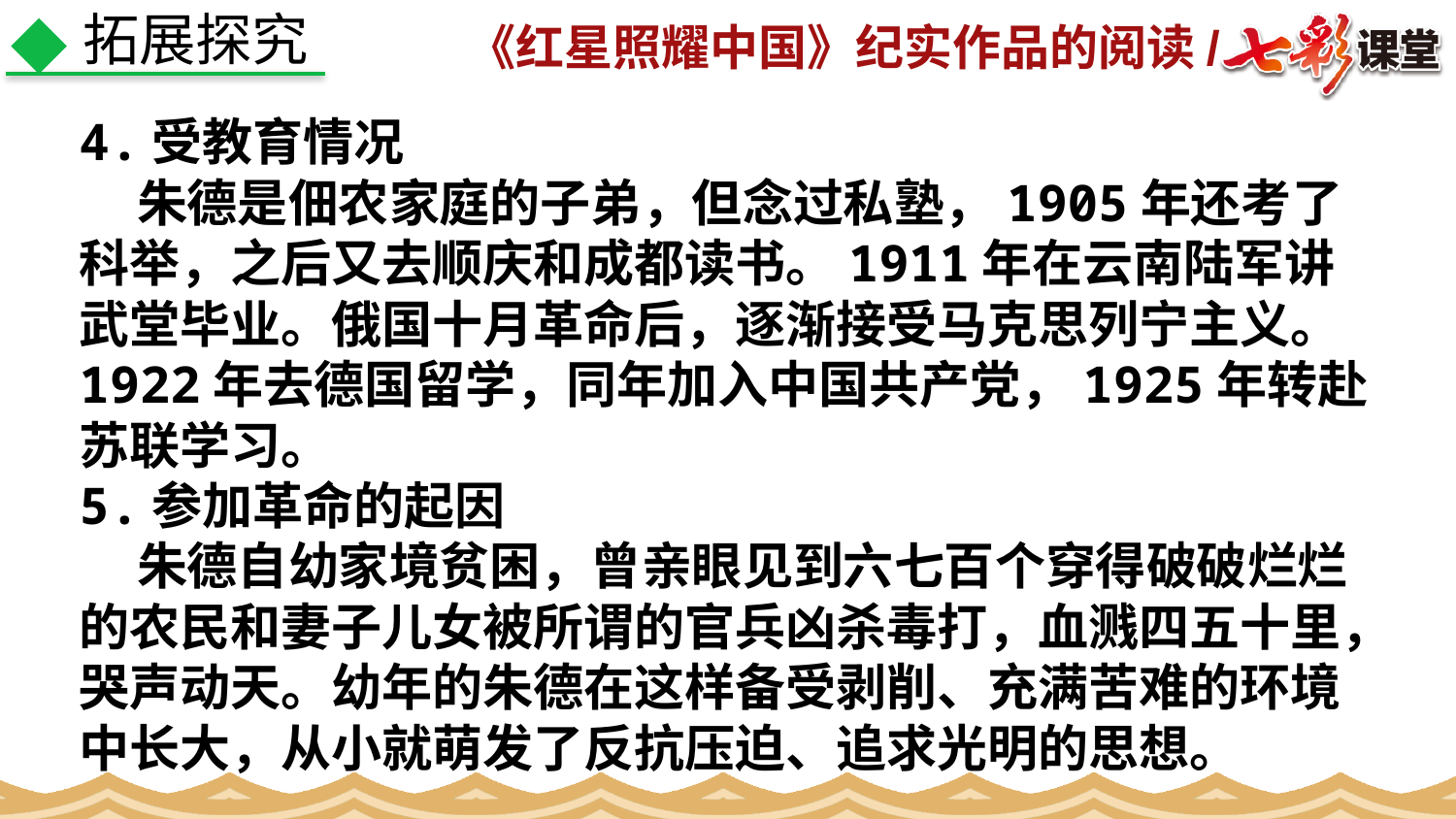

拓展探究

4.受教育情况
    朱德是佃农家庭的子弟，但念过私塾，1905年还考了科举，之后又去顺庆和成都读书。1911年在云南陆军讲武堂毕业。俄国十月革命后，逐渐接受马克思列宁主义。1922年去德国留学，同年加入中国共产党，1925年转赴苏联学习。
5.参加革命的起因
    朱德自幼家境贫困，曾亲眼见到六七百个穿得破破烂烂的农民和妻子儿女被所谓的官兵凶杀毒打，血溅四五十里，哭声动天。幼年的朱德在这样备受剥削、充满苦难的环境中长大，从小就萌发了反抗压迫、追求光明的思想。